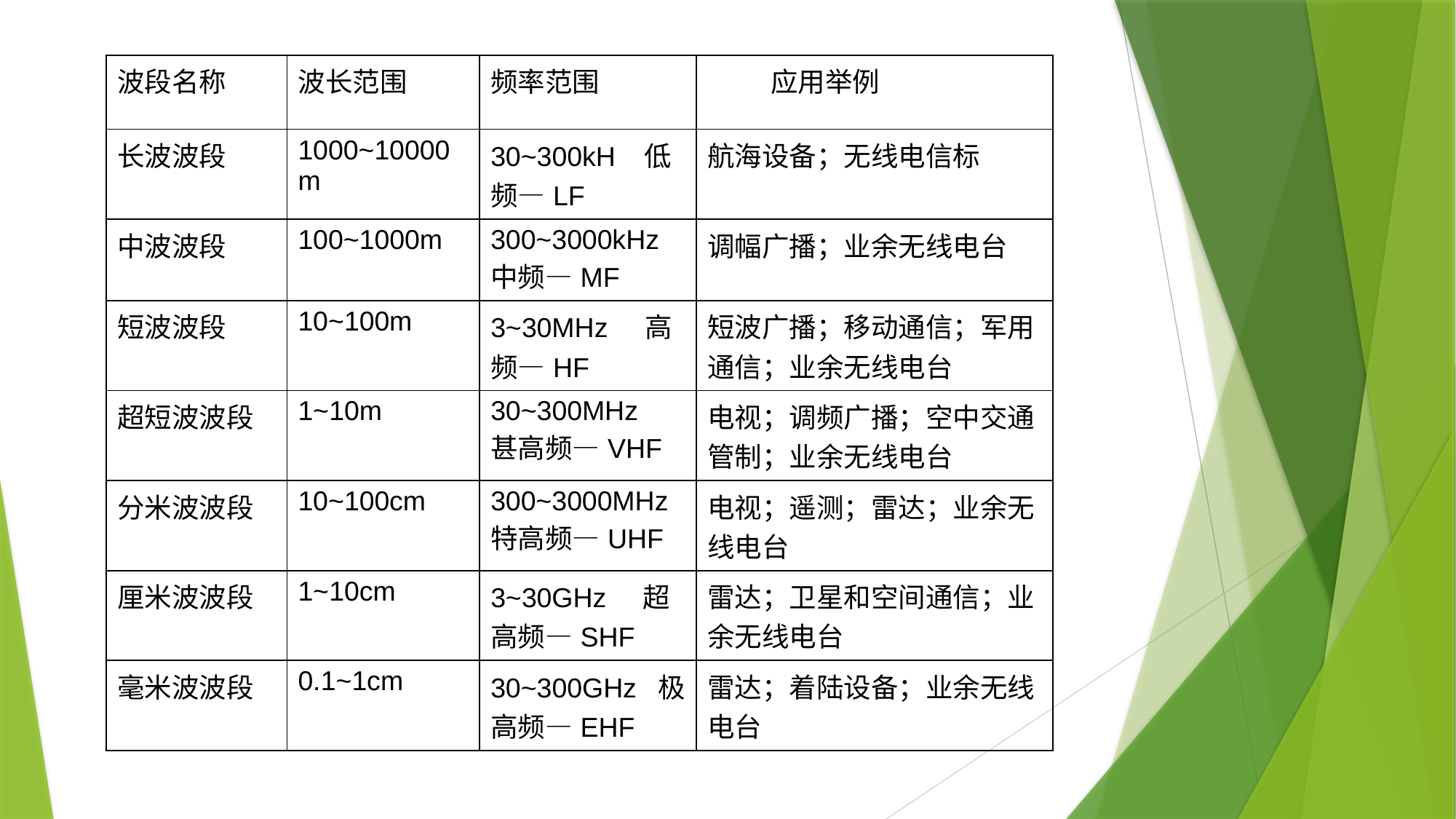

| 波段名称 | 波长范围 | 频率范围 | 应用举例 |
| --- | --- | --- | --- |
| 长波波段 | 1000~10000m | 30~300kH 低频—LF | 航海设备；无线电信标 |
| 中波波段 | 100~1000m | 300~3000kHz中频—MF | 调幅广播；业余无线电台 |
| 短波波段 | 10~100m | 3~30MHz 高频—HF | 短波广播；移动通信；军用通信；业余无线电台 |
| 超短波波段 | 1~10m | 30~300MHz 甚高频—VHF | 电视；调频广播；空中交通管制；业余无线电台 |
| 分米波波段 | 10~100cm | 300~3000MHz特高频—UHF | 电视；遥测；雷达；业余无线电台 |
| 厘米波波段 | 1~10cm | 3~30GHz 超高频—SHF | 雷达；卫星和空间通信；业余无线电台 |
| 毫米波波段 | 0.1~1cm | 30~300GHz 极高频—EHF | 雷达；着陆设备；业余无线电台 |